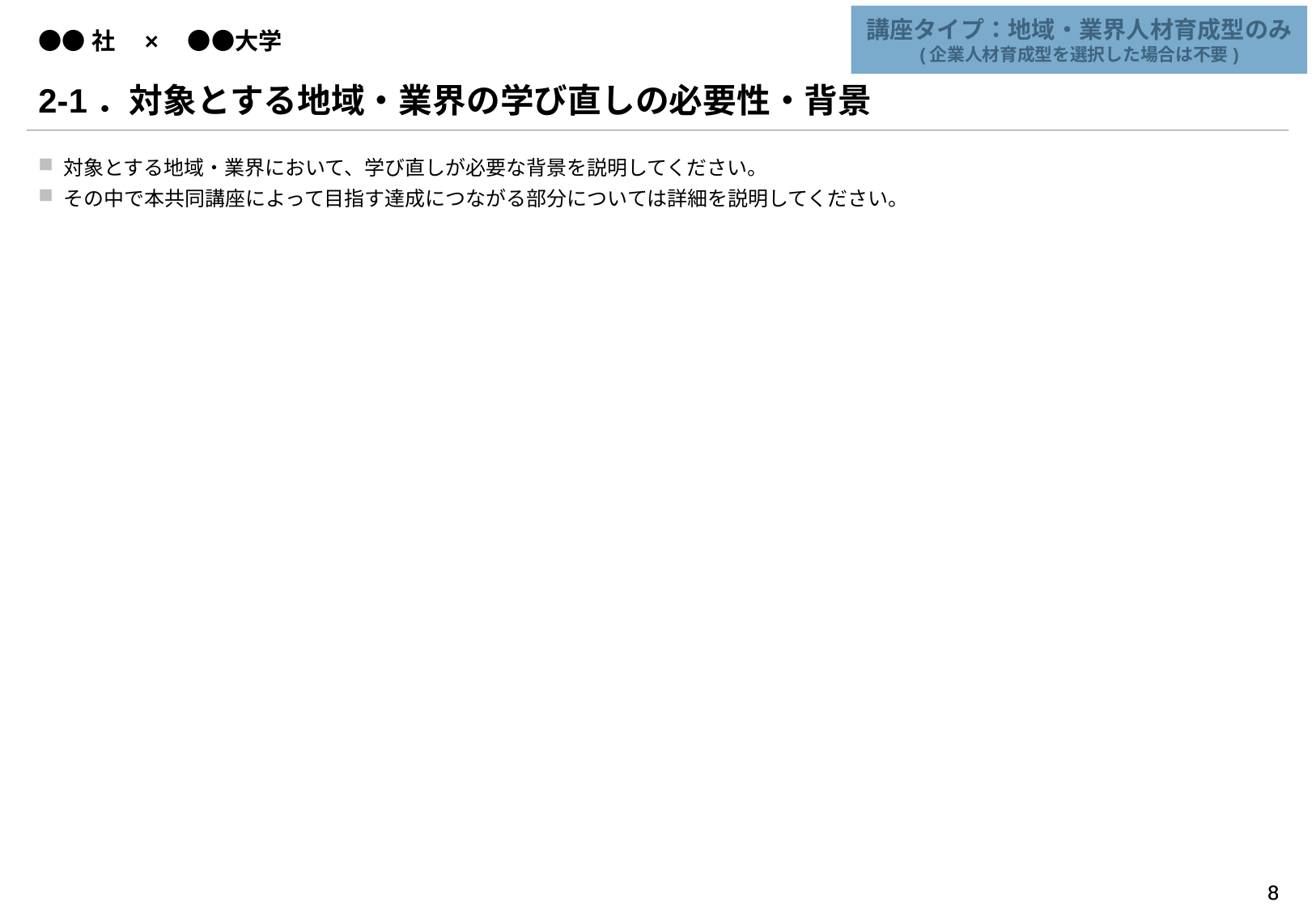

講座タイプ：地域・業界人材育成型のみ
(企業人材育成型を選択した場合は不要)
# ●●社　×　●●大学
2-1．対象とする地域・業界の学び直しの必要性・背景
対象とする地域・業界において、学び直しが必要な背景を説明してください。
その中で本共同講座によって目指す達成につながる部分については詳細を説明してください。